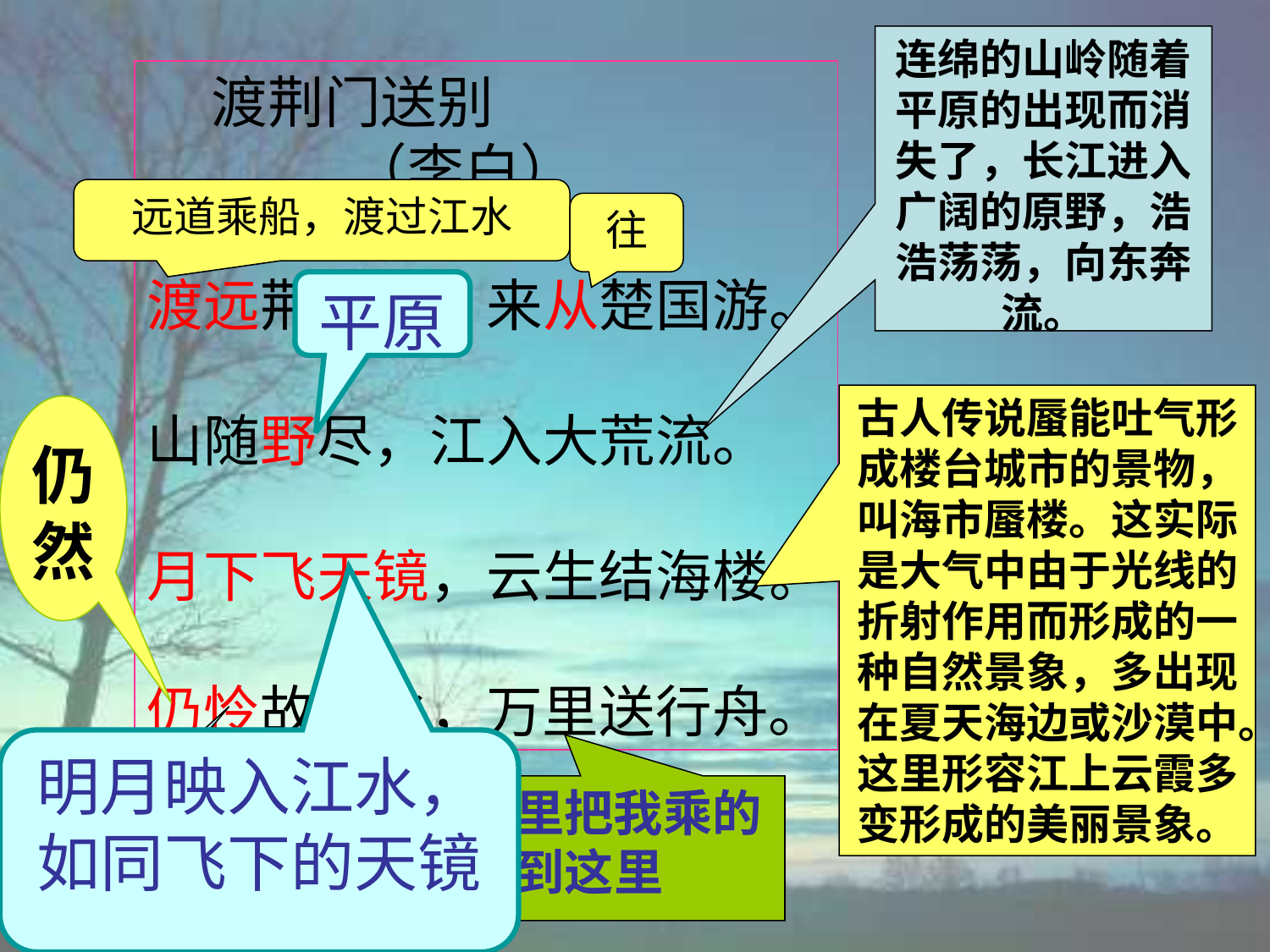

连绵的山岭随着平原的出现而消失了，长江进入广阔的原野，浩浩荡荡，向东奔流。
    渡荆门送别
               （李白）

渡远荆门外，来从楚国游。
山随野尽，江入大荒流。
月下飞天镜，云生结海楼。
仍怜故乡水，万里送行舟。
远道乘船，渡过江水
往
平原
古人传说蜃能吐气形成楼台城市的景物，叫海市蜃楼。这实际是大气中由于光线的折射作用而形成的一种自然景象，多出现在夏天海边或沙漠中。
这里形容江上云霞多变形成的美丽景象。
仍然
明月映入江水，如同飞下的天镜
它不远万里把我乘的船送到这里
喜爱